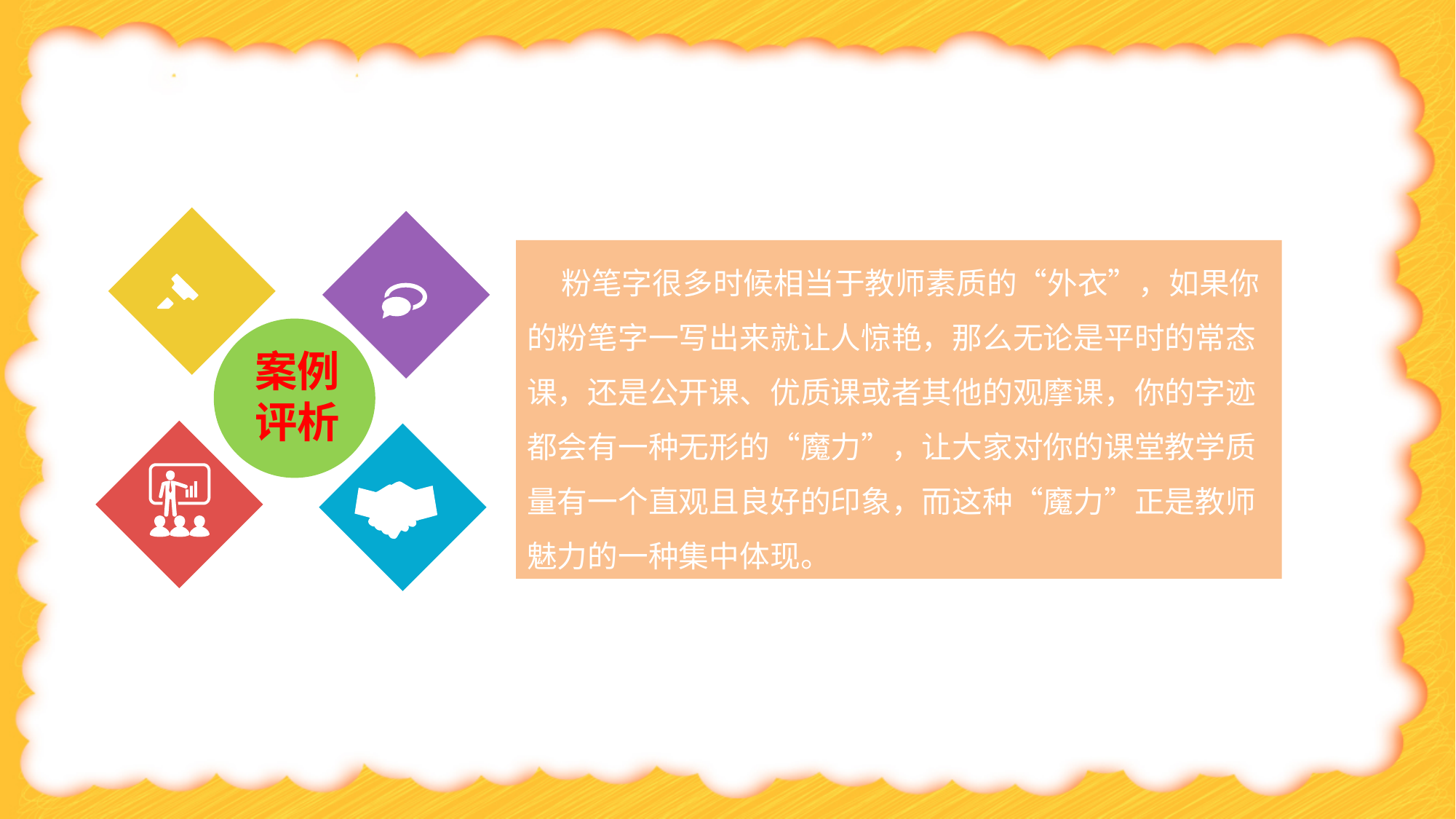

案例
评析

粉笔字很多时候相当于教师素质的“外衣”，如果你的粉笔字一写出来就让人惊艳，那么无论是平时的常态课，还是公开课、优质课或者其他的观摩课，你的字迹都会有一种无形的“魔力”，让大家对你的课堂教学质量有一个直观且良好的印象，而这种“魔力”正是教师魅力的一种集中体现。